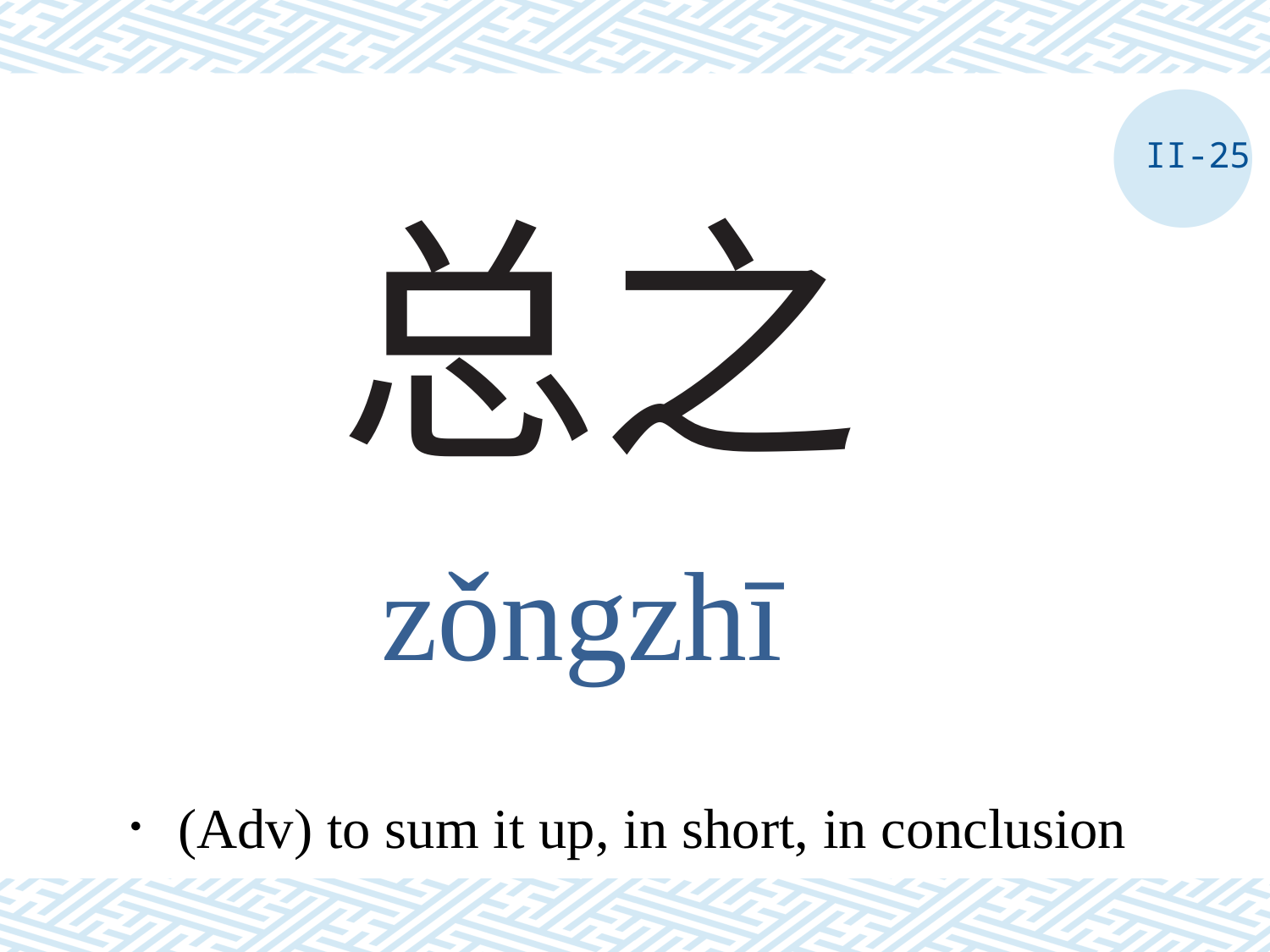

II-25

# 总之
zǒngzhī
．(Adv) to sum it up, in short, in conclusion